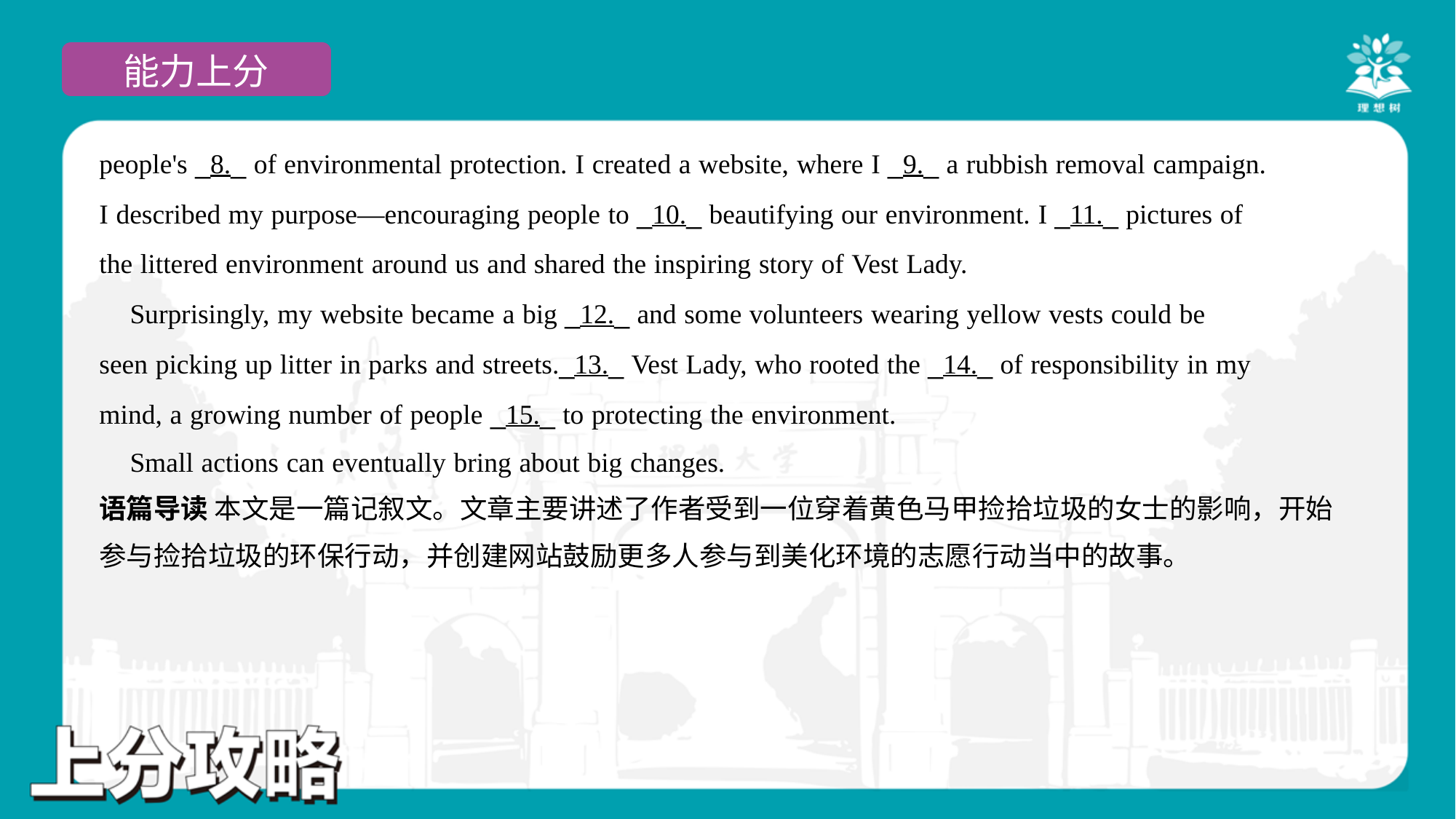

people's _8._ of environmental protection. I created a website, where I _9._ a rubbish removal campaign.
I described my purpose—encouraging people to _10._ beautifying our environment. I _11._ pictures of
the littered environment around us and shared the inspiring story of Vest Lady.
    Surprisingly, my website became a big _12._ and some volunteers wearing yellow vests could be
seen picking up litter in parks and streets._13._ Vest Lady, who rooted the _14._ of responsibility in my
mind, a growing number of people _15._ to protecting the environment.
    Small actions can eventually bring about big changes.#5
语篇导读 本文是一篇记叙文。文章主要讲述了作者受到一位穿着黄色马甲捡拾垃圾的女士的影响，开始
参与捡拾垃圾的环保行动，并创建网站鼓励更多人参与到美化环境的志愿行动当中的故事。